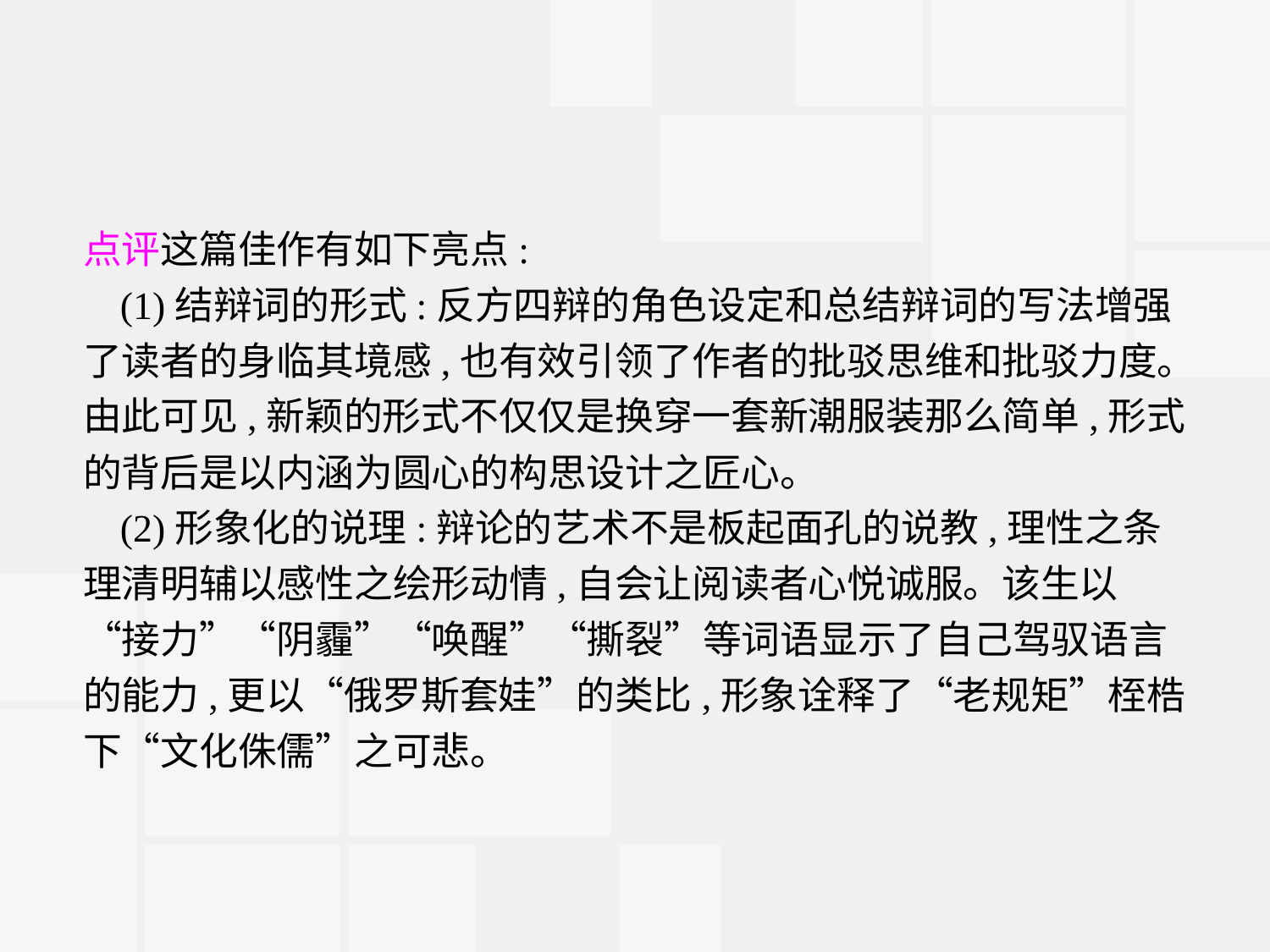

点评这篇佳作有如下亮点:
(1)结辩词的形式:反方四辩的角色设定和总结辩词的写法增强了读者的身临其境感,也有效引领了作者的批驳思维和批驳力度。由此可见,新颖的形式不仅仅是换穿一套新潮服装那么简单,形式的背后是以内涵为圆心的构思设计之匠心。
(2)形象化的说理:辩论的艺术不是板起面孔的说教,理性之条理清明辅以感性之绘形动情,自会让阅读者心悦诚服。该生以“接力”“阴霾”“唤醒”“撕裂”等词语显示了自己驾驭语言的能力,更以“俄罗斯套娃”的类比,形象诠释了“老规矩”桎梏下“文化侏儒”之可悲。